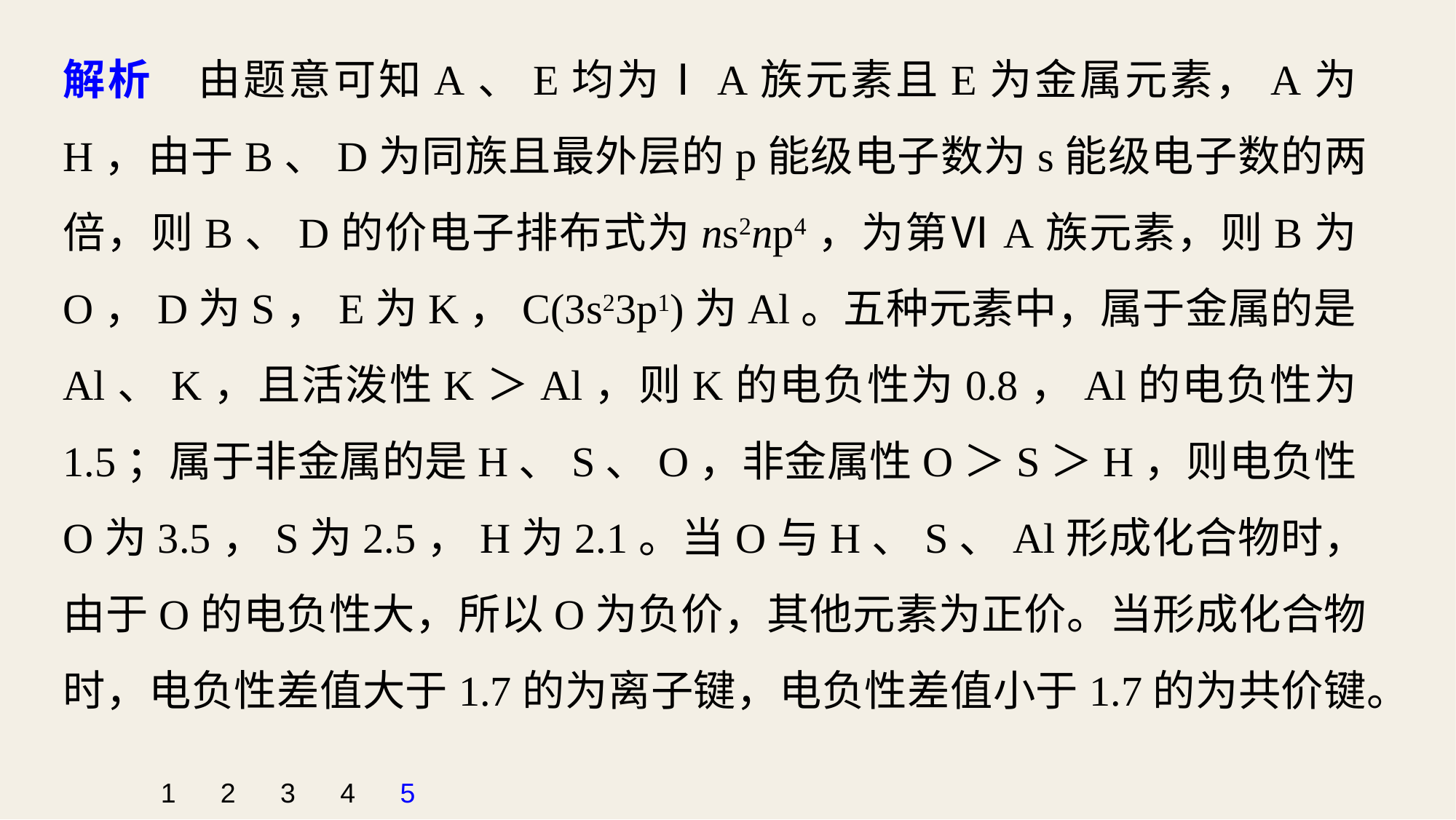

解析　由题意可知A、E均为ⅠA族元素且E为金属元素，A为H，由于B、D为同族且最外层的p能级电子数为s能级电子数的两倍，则B、D的价电子排布式为ns2np4，为第ⅥA族元素，则B为O，D为S，E为K，C(3s23p1)为Al。五种元素中，属于金属的是Al、K，且活泼性K＞Al，则K的电负性为0.8，Al的电负性为1.5；属于非金属的是H、S、O，非金属性O＞S＞H，则电负性O为3.5，S为2.5，H为2.1。当O与H、S、Al形成化合物时，由于O的电负性大，所以O为负价，其他元素为正价。当形成化合物时，电负性差值大于1.7的为离子键，电负性差值小于1.7的为共价键。
1
2
3
4
5